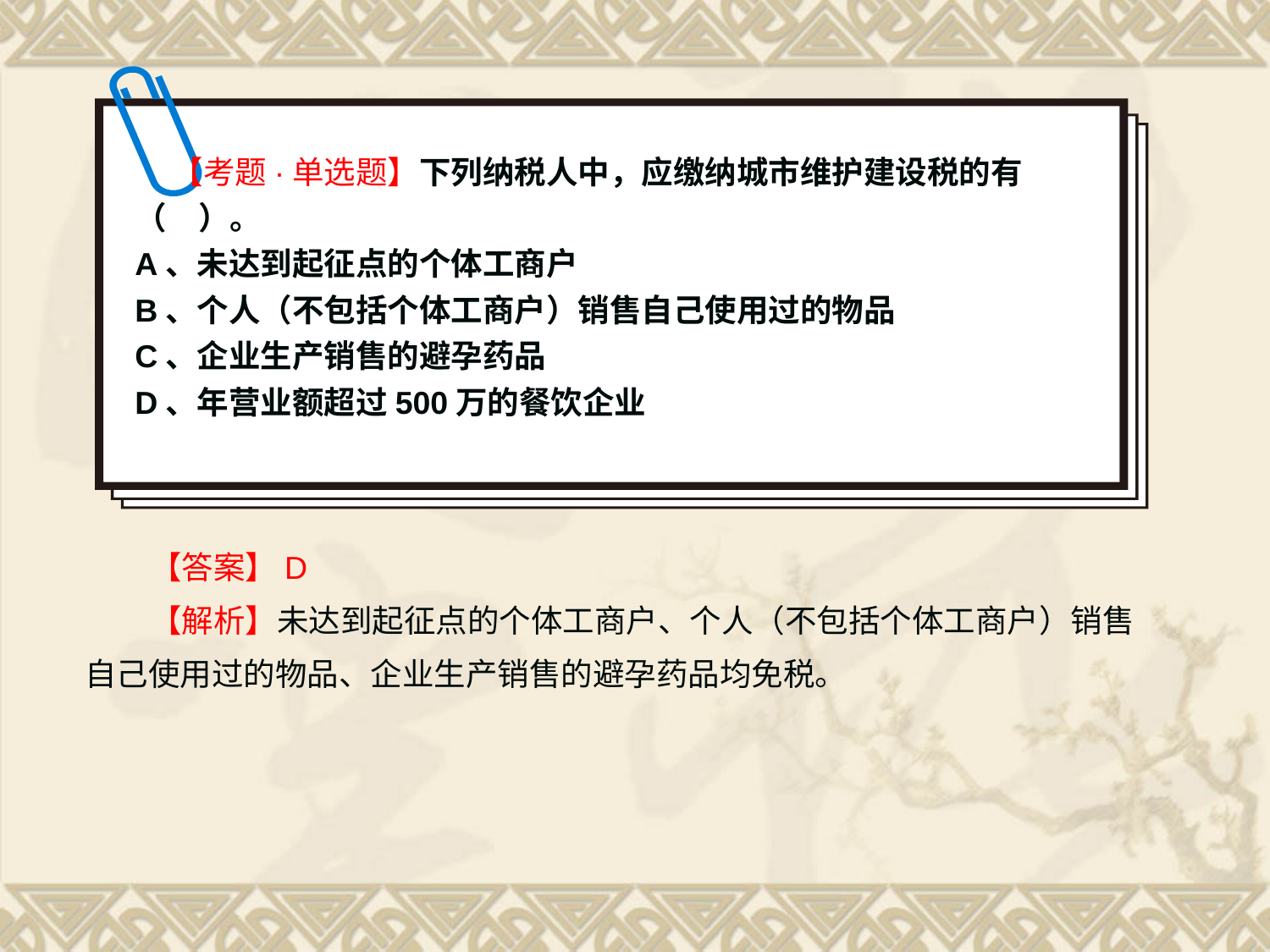

【考题·单选题】下列纳税人中，应缴纳城市维护建设税的有（　）。
A、未达到起征点的个体工商户
B、个人（不包括个体工商户）销售自己使用过的物品
C、企业生产销售的避孕药品
D、年营业额超过500万的餐饮企业
【答案】D
【解析】未达到起征点的个体工商户、个人（不包括个体工商户）销售自己使用过的物品、企业生产销售的避孕药品均免税。